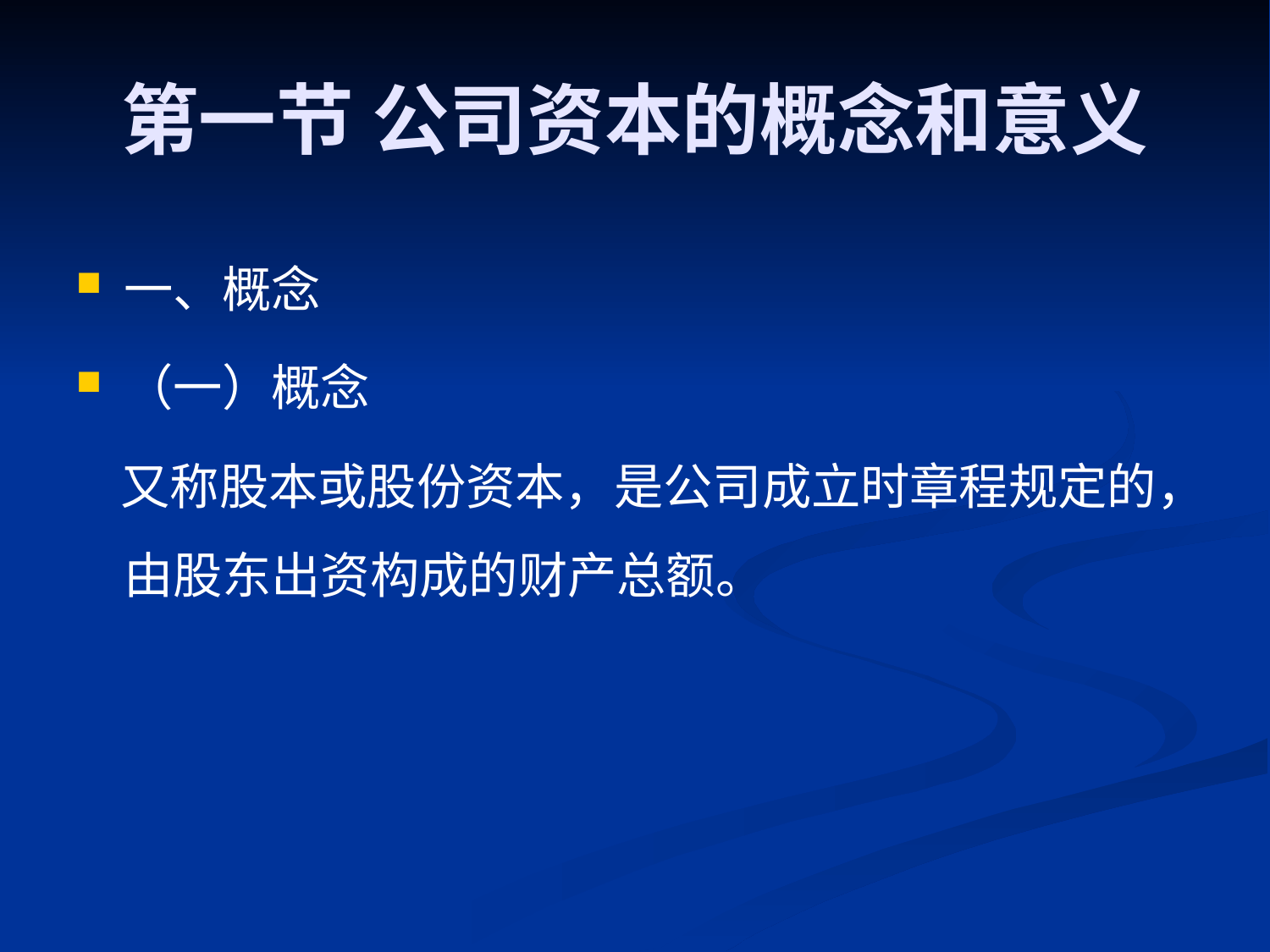

# 第一节 公司资本的概念和意义
一、概念
（一）概念
   又称股本或股份资本，是公司成立时章程规定的，由股东出资构成的财产总额。